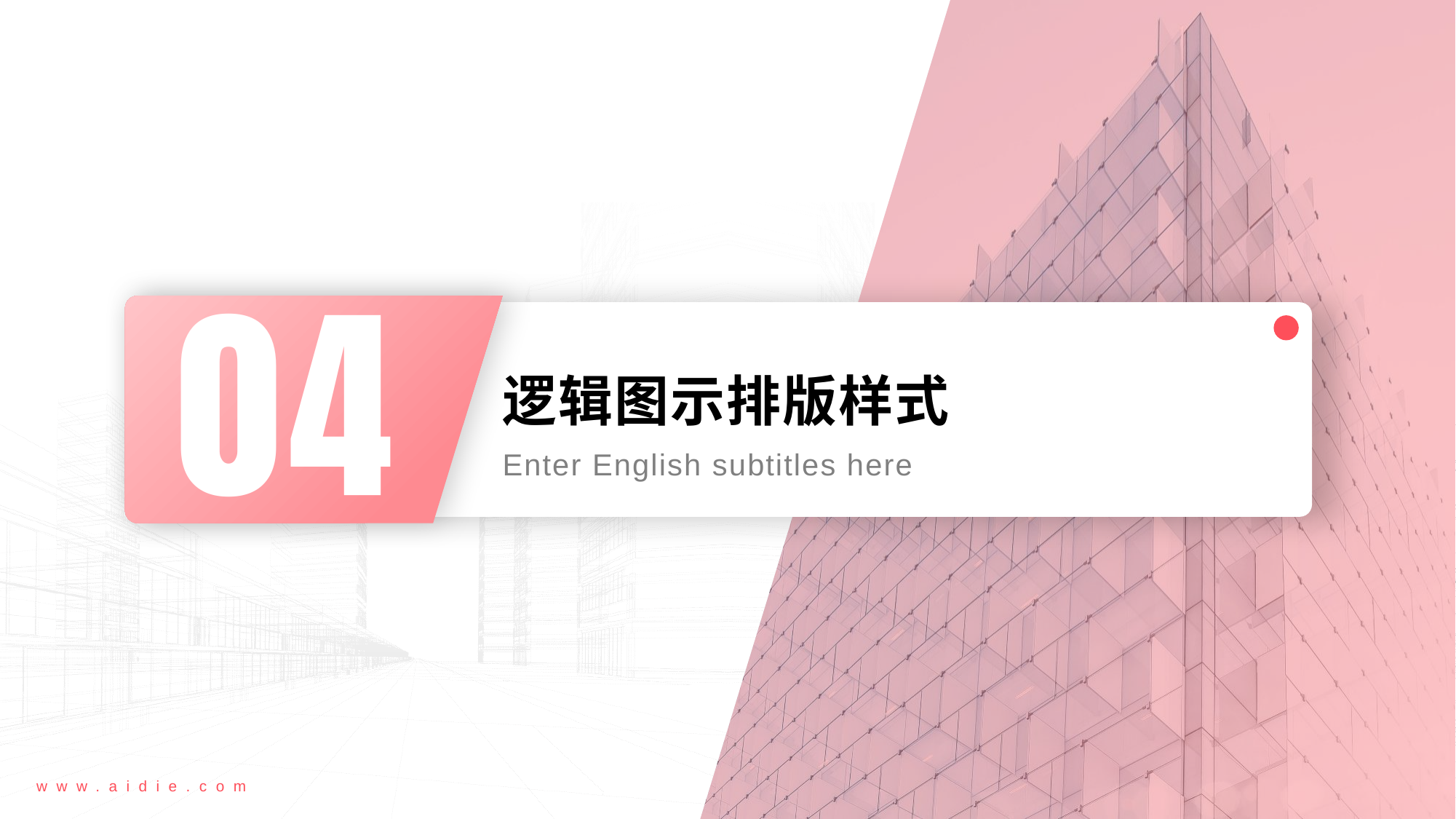

04
# 逻辑图示排版样式
Enter English subtitles here
www.aidie.com